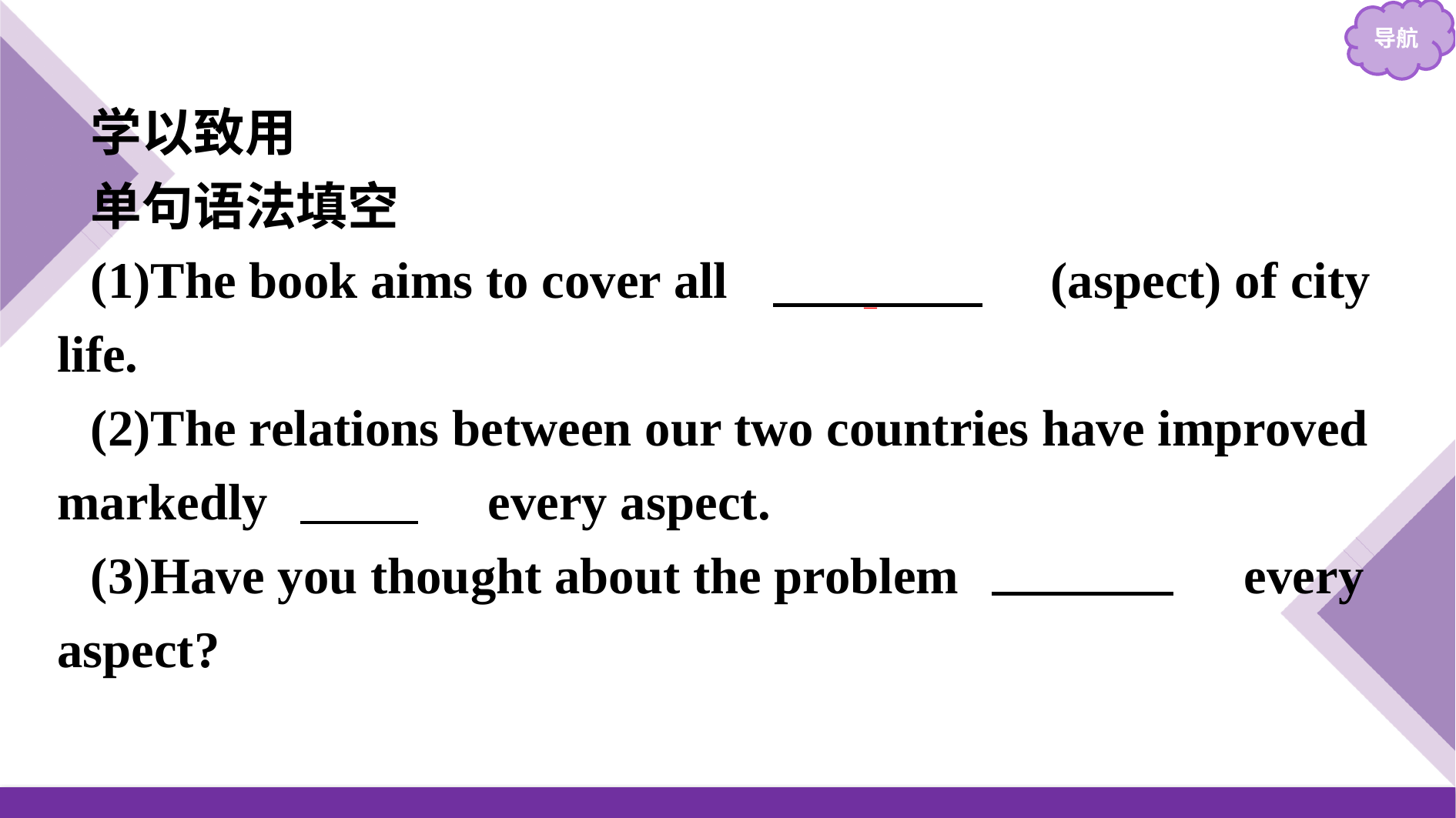

学以致用
单句语法填空
(1)The book aims to cover all 　aspects　(aspect) of city life.
(2)The relations between our two countries have improved markedly 　in　 every aspect.
(3)Have you thought about the problem 　from　 every aspect?